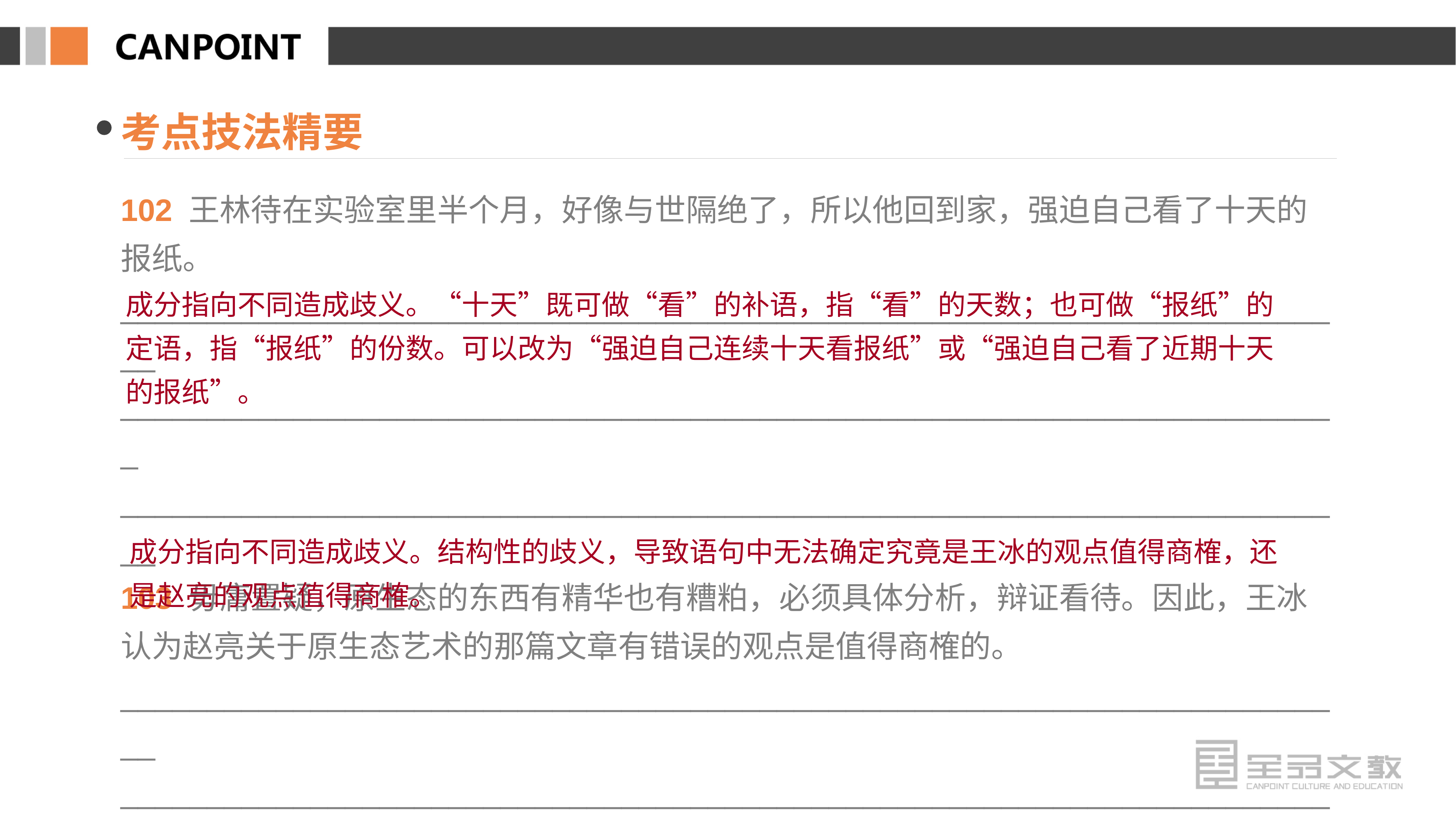

考点技法精要

102 王林待在实验室里半个月，好像与世隔绝了，所以他回到家，强迫自己看了十天的报纸。
________________________________________________________________________
_______________________________________________________________________
________________________________________________________________________
103 毋庸置疑，原生态的东西有精华也有糟粕，必须具体分析，辩证看待。因此，王冰认为赵亮关于原生态艺术的那篇文章有错误的观点是值得商榷的。
________________________________________________________________________
________________________________________________________________________
成分指向不同造成歧义。“十天”既可做“看”的补语，指“看”的天数；也可做“报纸”的定语，指“报纸”的份数。可以改为“强迫自己连续十天看报纸”或“强迫自己看了近期十天的报纸”。
成分指向不同造成歧义。结构性的歧义，导致语句中无法确定究竟是王冰的观点值得商榷，还是赵亮的观点值得商榷。